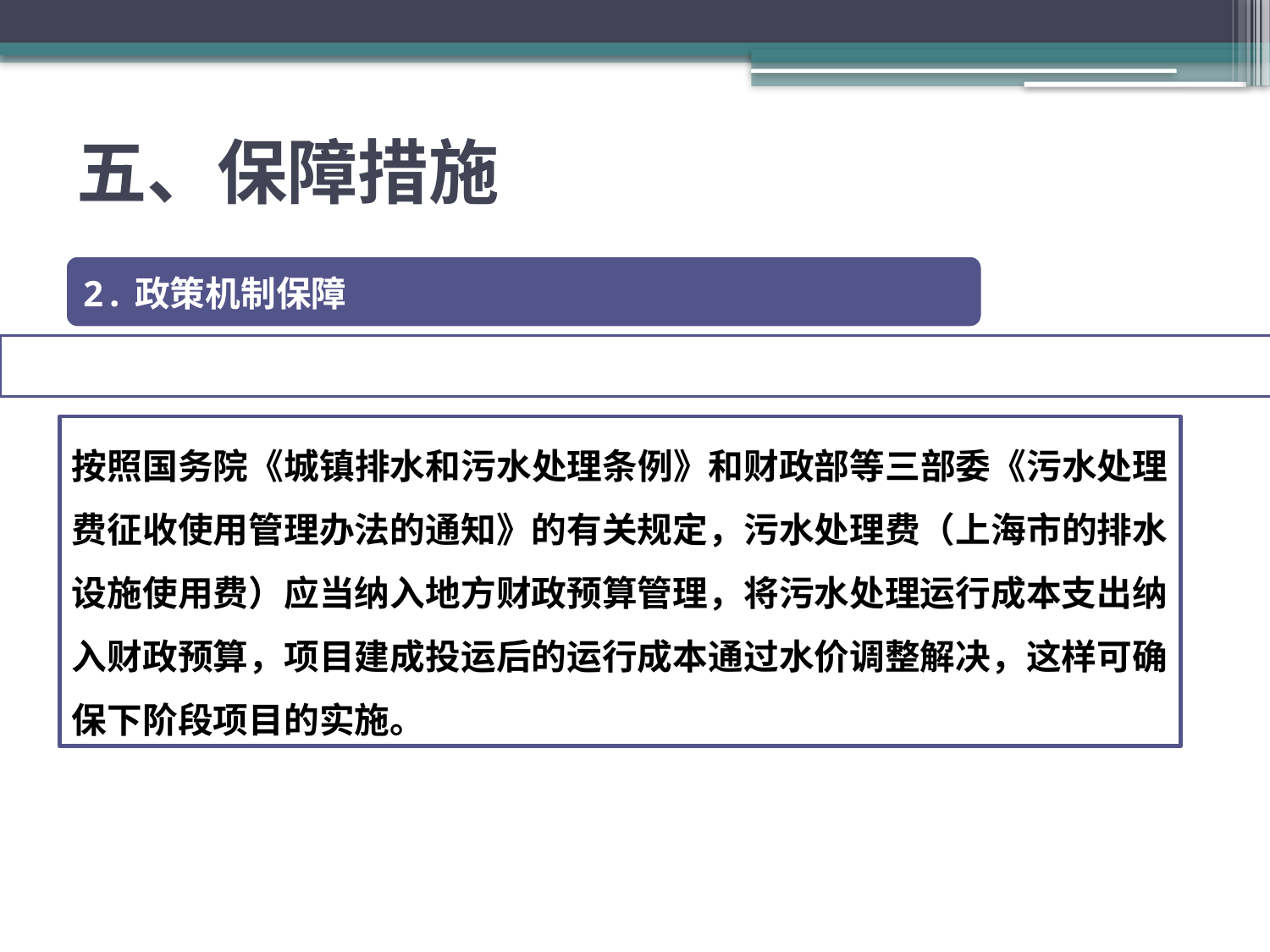

# 五、保障措施
2.政策机制保障
按照国务院《城镇排水和污水处理条例》和财政部等三部委《污水处理费征收使用管理办法的通知》的有关规定，污水处理费（上海市的排水设施使用费）应当纳入地方财政预算管理，将污水处理运行成本支出纳入财政预算，项目建成投运后的运行成本通过水价调整解决，这样可确保下阶段项目的实施。